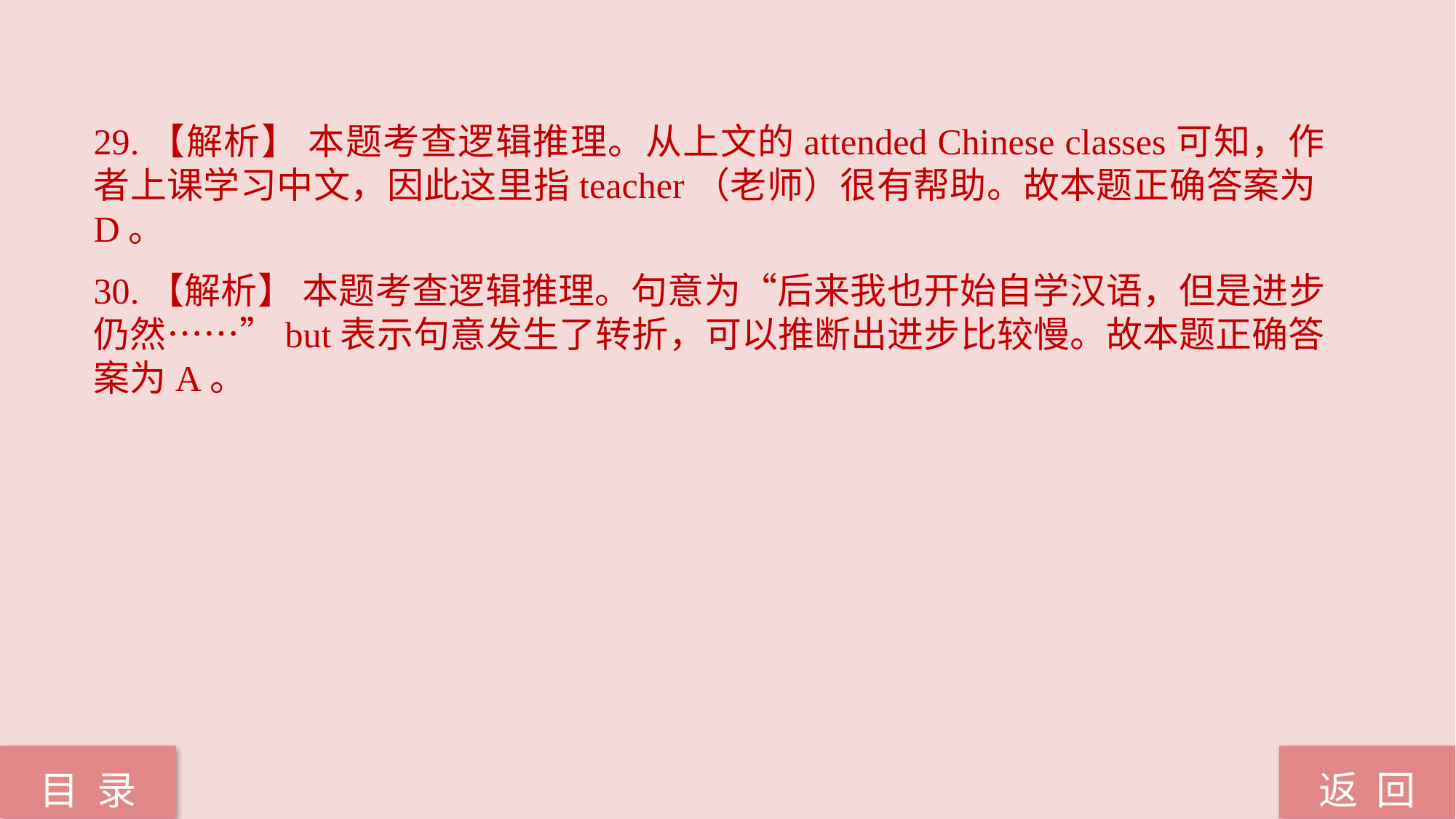

29.【解析】 本题考查逻辑推理。从上文的attended Chinese classes可知，作者上课学习中文，因此这里指teacher（老师）很有帮助。故本题正确答案为D。
30.【解析】 本题考查逻辑推理。句意为“后来我也开始自学汉语，但是进步仍然……”but表示句意发生了转折，可以推断出进步比较慢。故本题正确答案为A。
返  回